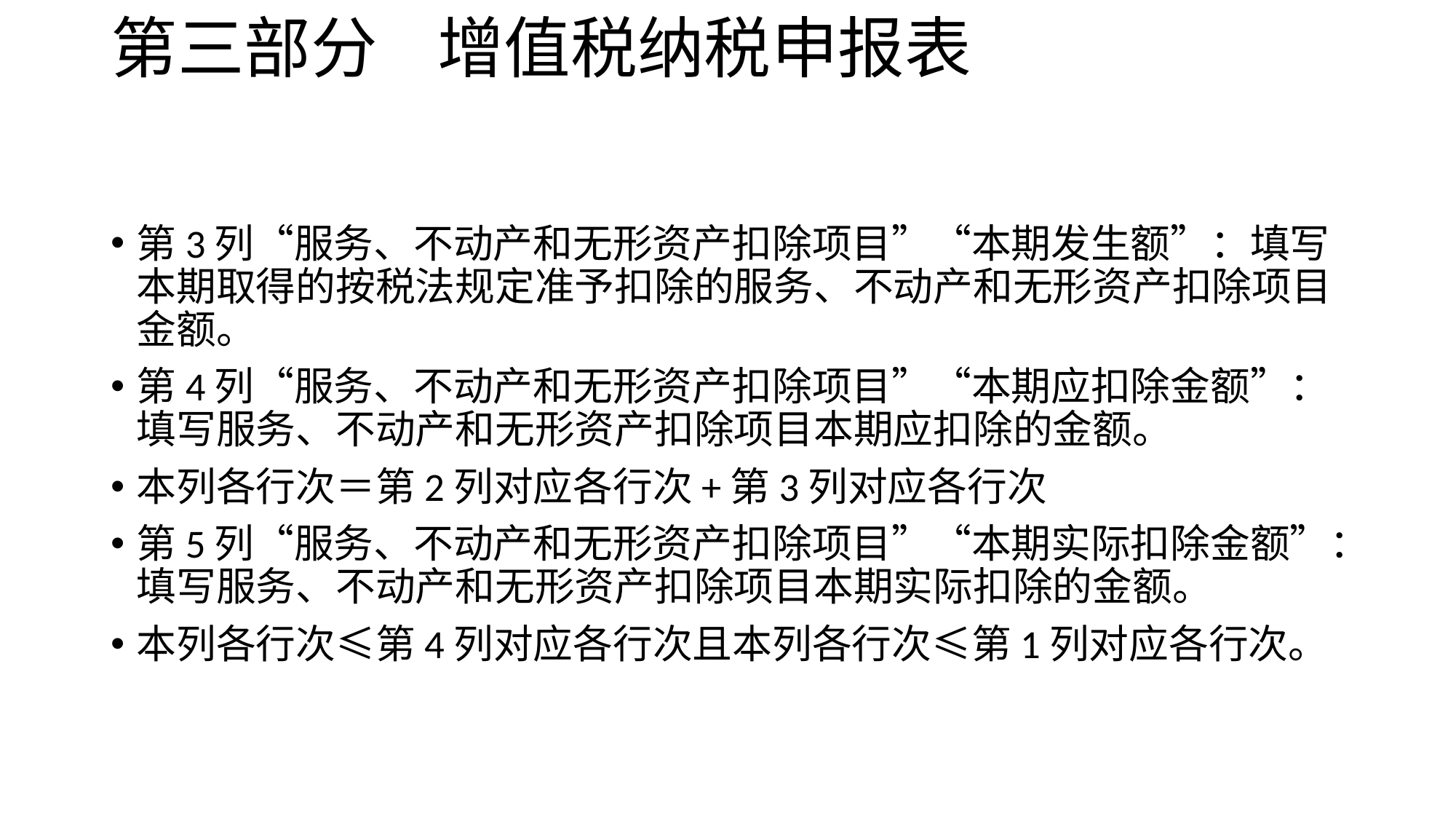

# 第三部分    增值税纳税申报表

第3列“服务、不动产和无形资产扣除项目”“本期发生额”：填写本期取得的按税法规定准予扣除的服务、不动产和无形资产扣除项目金额。
第4列“服务、不动产和无形资产扣除项目”“本期应扣除金额”：填写服务、不动产和无形资产扣除项目本期应扣除的金额。
本列各行次＝第2列对应各行次+第3列对应各行次
第5列“服务、不动产和无形资产扣除项目”“本期实际扣除金额”：填写服务、不动产和无形资产扣除项目本期实际扣除的金额。
本列各行次≤第4列对应各行次且本列各行次≤第1列对应各行次。